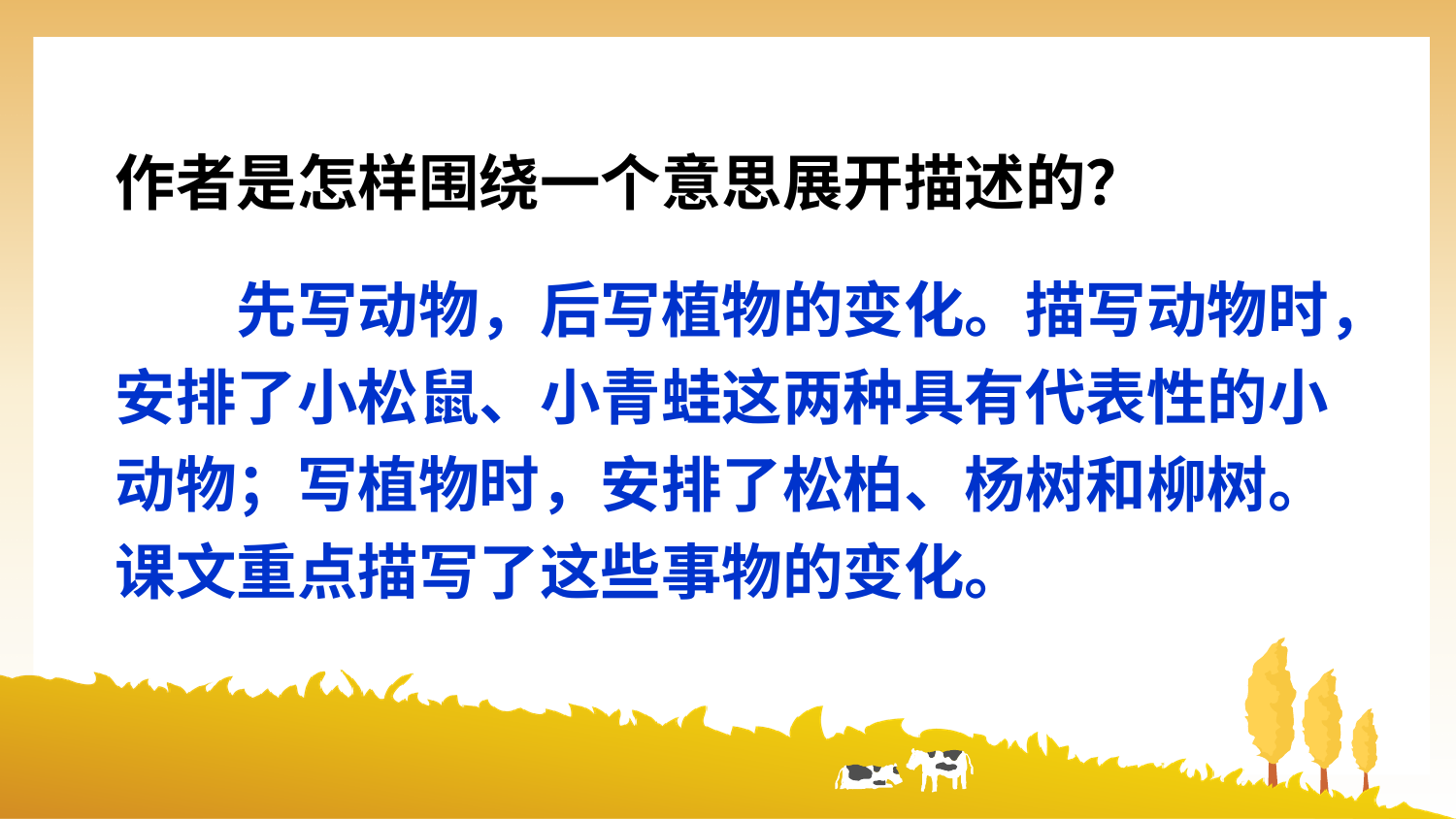

作者是怎样围绕一个意思展开描述的？
　　先写动物，后写植物的变化。描写动物时，安排了小松鼠、小青蛙这两种具有代表性的小动物；写植物时，安排了松柏、杨树和柳树。课文重点描写了这些事物的变化。